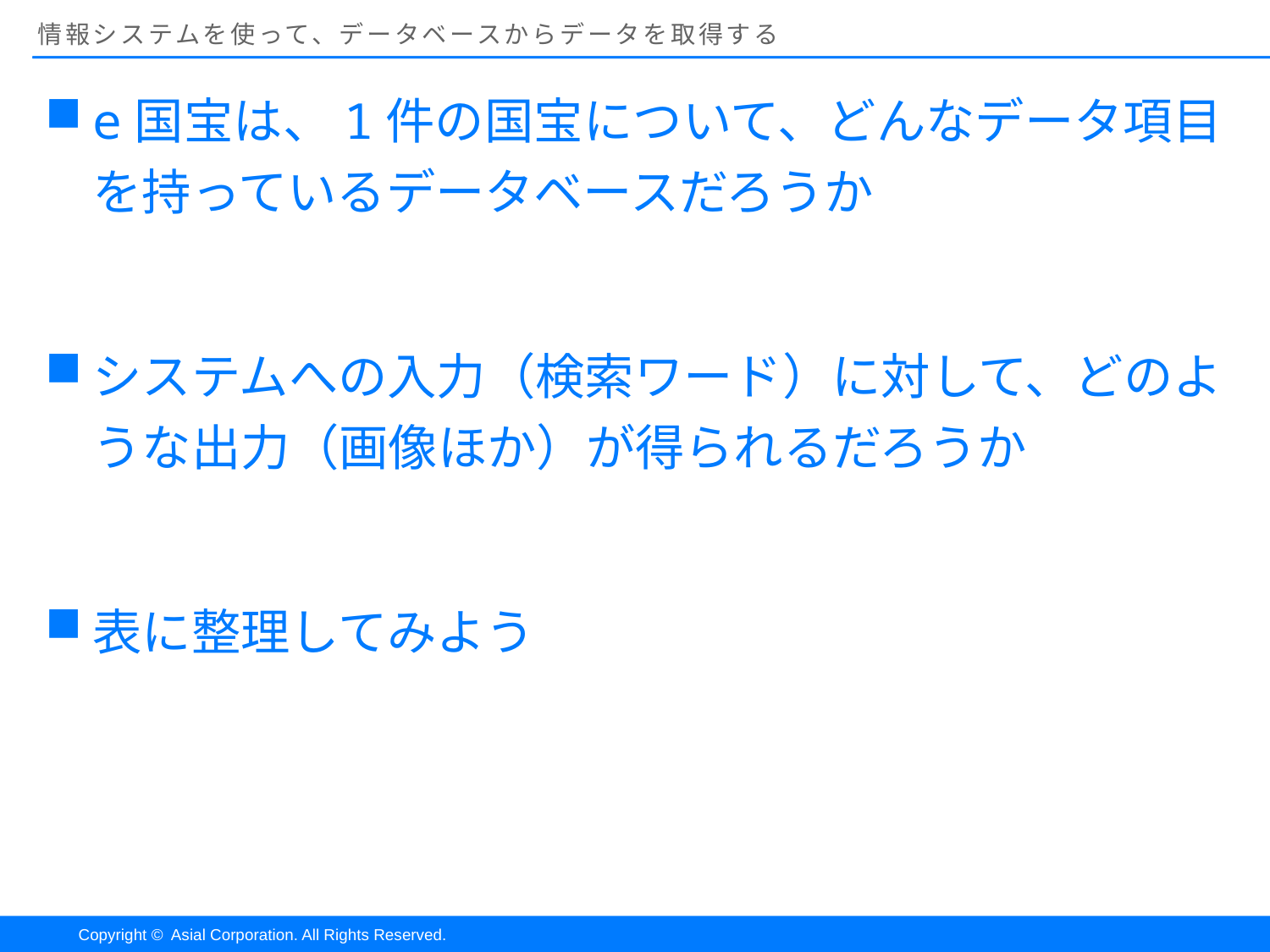

# 情報システムを使って、データベースからデータを取得する

e国宝は、1件の国宝について、どんなデータ項目を持っているデータベースだろうか

システムへの入力（検索ワード）に対して、どのような出力（画像ほか）が得られるだろうか

表に整理してみよう